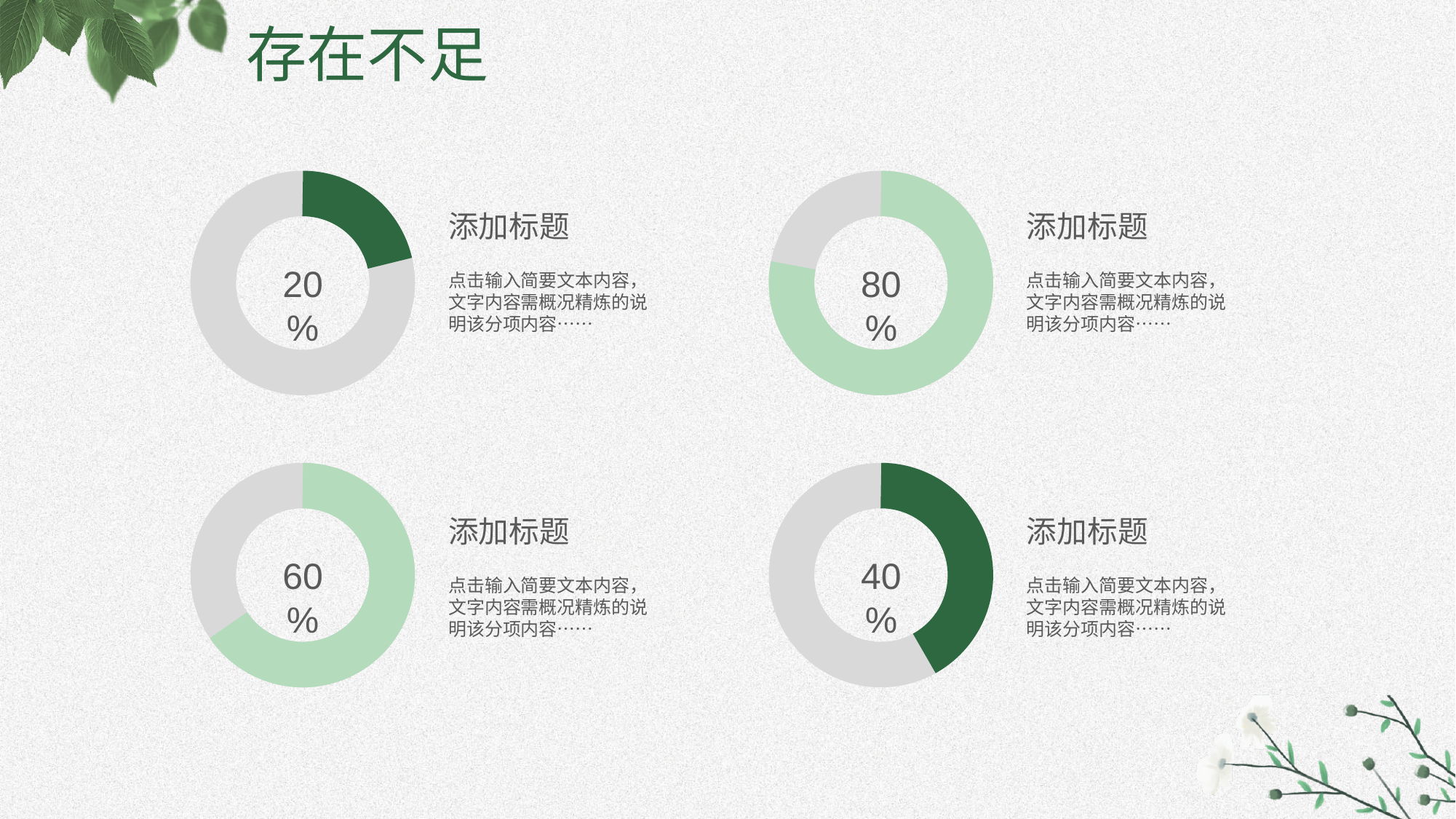

存在不足

添加标题

点击输入简要文本内容，文字内容需概况精炼的说明该分项内容……
添加标题

点击输入简要文本内容，文字内容需概况精炼的说明该分项内容……
20%
80%

添加标题

点击输入简要文本内容，文字内容需概况精炼的说明该分项内容……
添加标题

点击输入简要文本内容，文字内容需概况精炼的说明该分项内容……
60%
40%